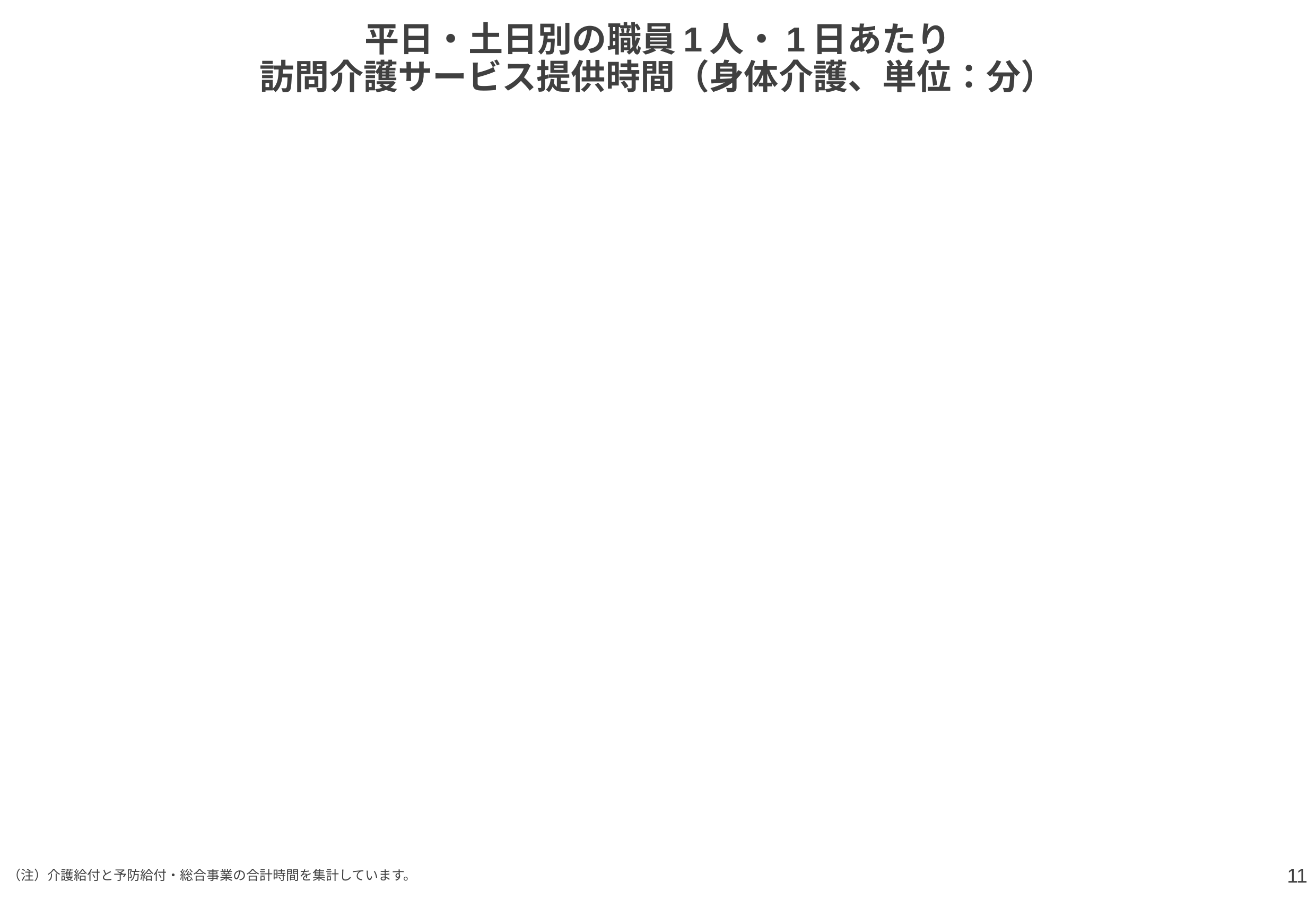

# 平日・土日別の職員1人・1日あたり 訪問介護サービス提供時間（身体介護、単位：分）
11
（注）介護給付と予防給付・総合事業の合計時間を集計しています。